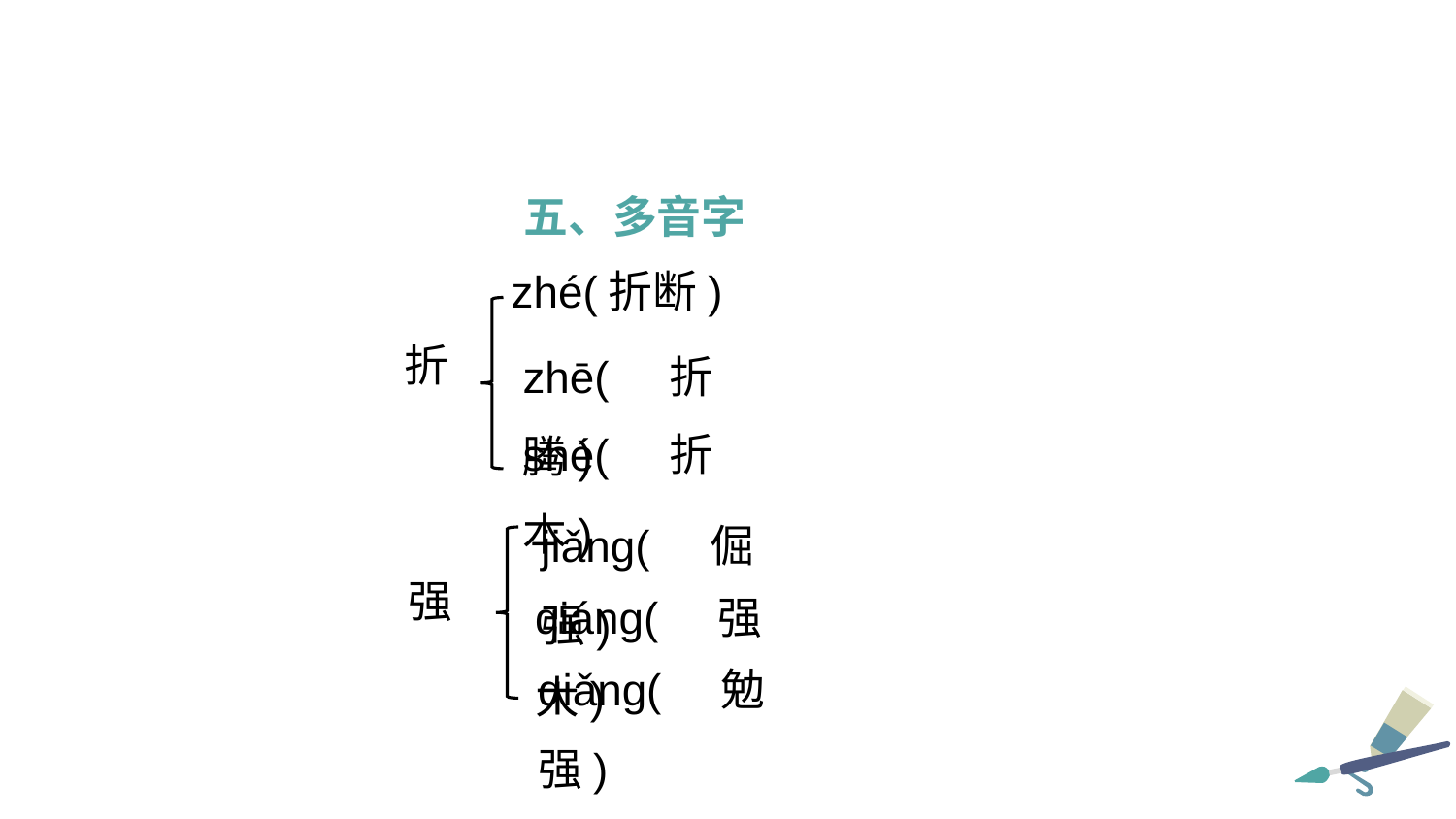

五、多音字

zhé(折断)

zhē(折腾)
折
shé(折本)
jiǎng(倔强)

qiáng(强大)
强
qiǎng(勉强)